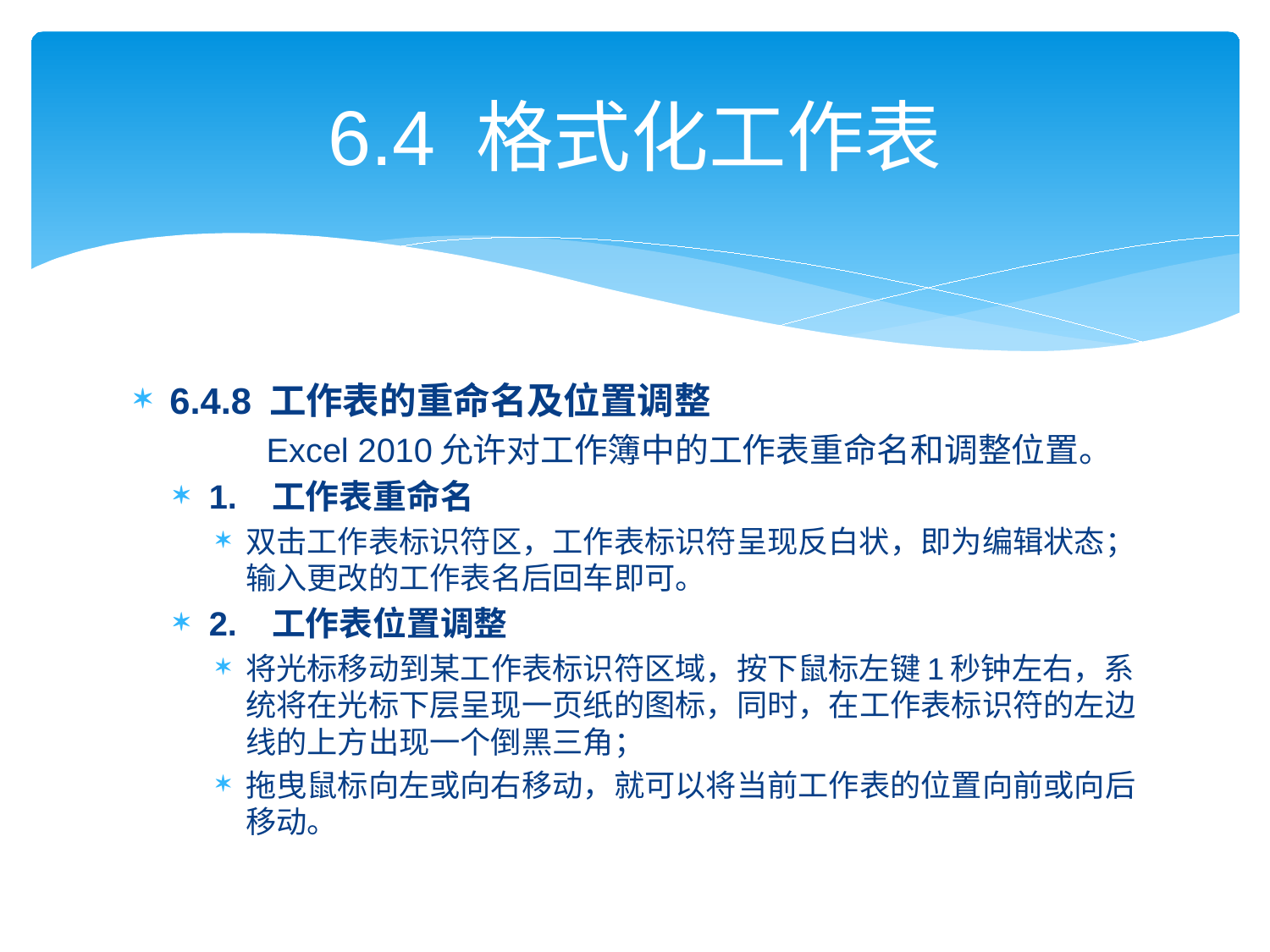

# 6.4 格式化工作表
6.4.8 工作表的重命名及位置调整
          Excel 2010允许对工作簿中的工作表重命名和调整位置。
1.   工作表重命名
双击工作表标识符区，工作表标识符呈现反白状，即为编辑状态；输入更改的工作表名后回车即可。
2.   工作表位置调整
将光标移动到某工作表标识符区域，按下鼠标左键1秒钟左右，系统将在光标下层呈现一页纸的图标，同时，在工作表标识符的左边线的上方出现一个倒黑三角；
拖曳鼠标向左或向右移动，就可以将当前工作表的位置向前或向后移动。